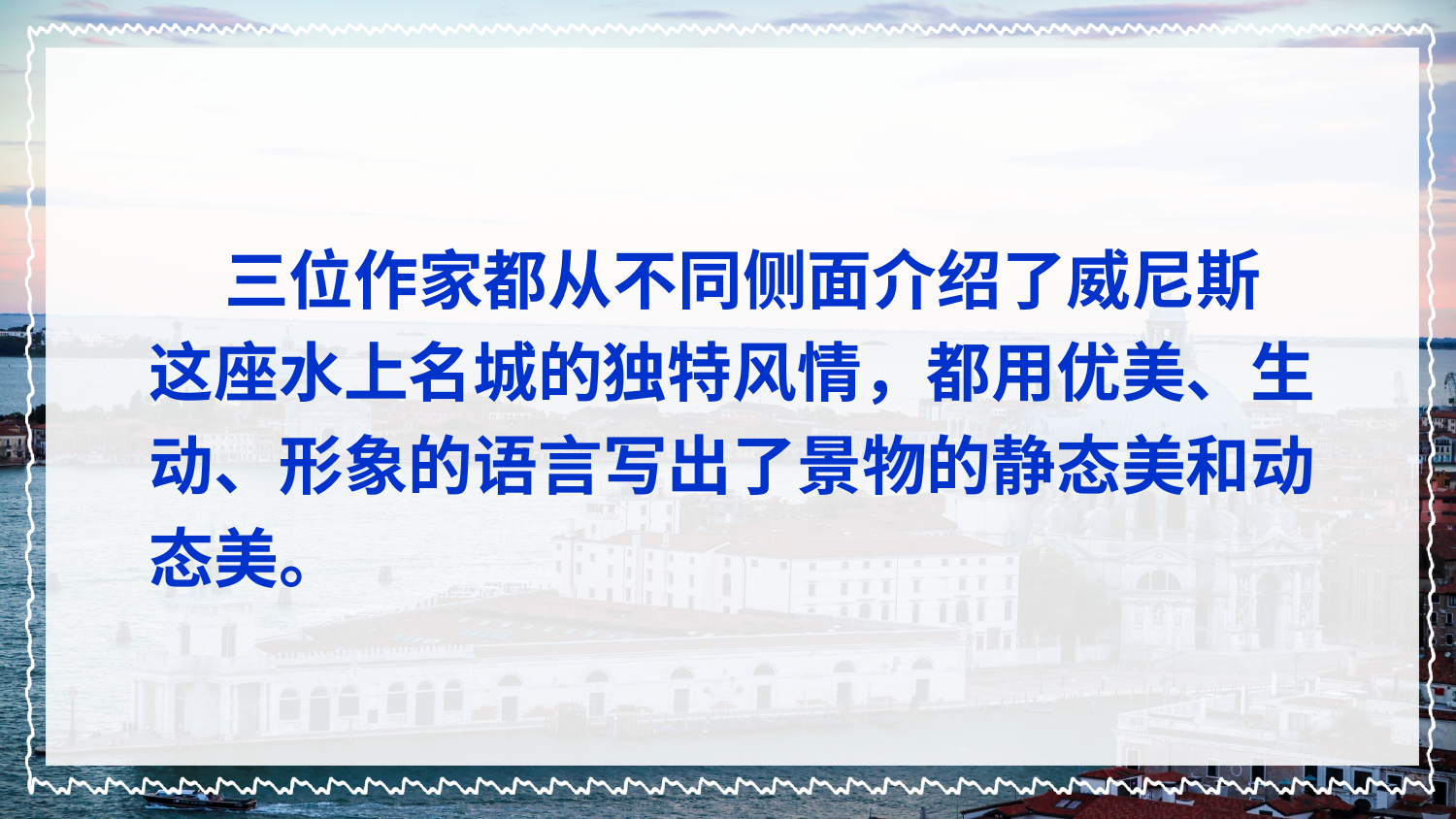

三位作家都从不同侧面介绍了威尼斯这座水上名城的独特风情，都用优美、生动、形象的语言写出了景物的静态美和动态美。